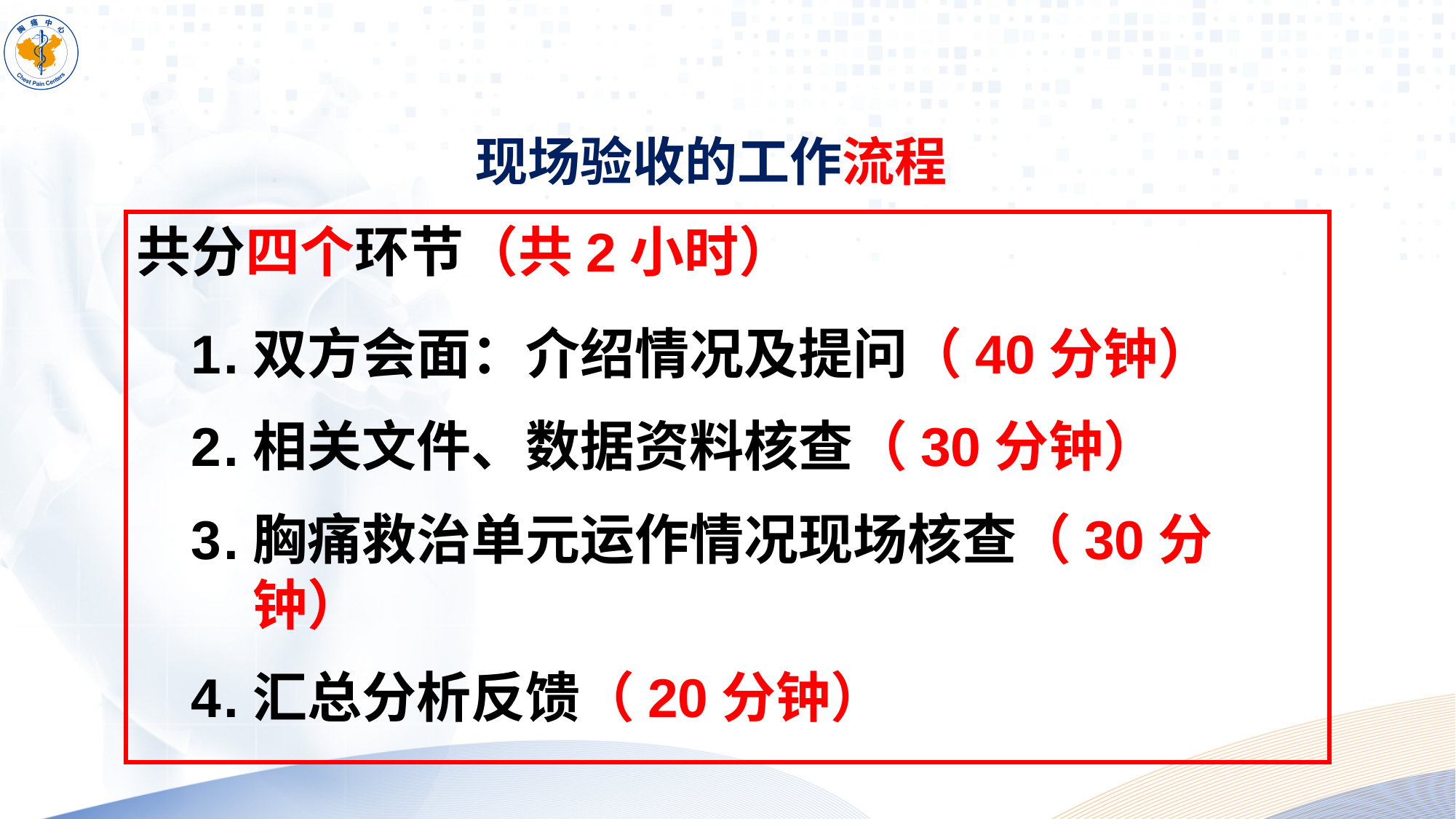

现场验收的工作流程
共分四个环节（共2小时）
双方会面：介绍情况及提问（40分钟）
相关文件、数据资料核查（30分钟）
胸痛救治单元运作情况现场核查（30分钟）
汇总分析反馈（20分钟）